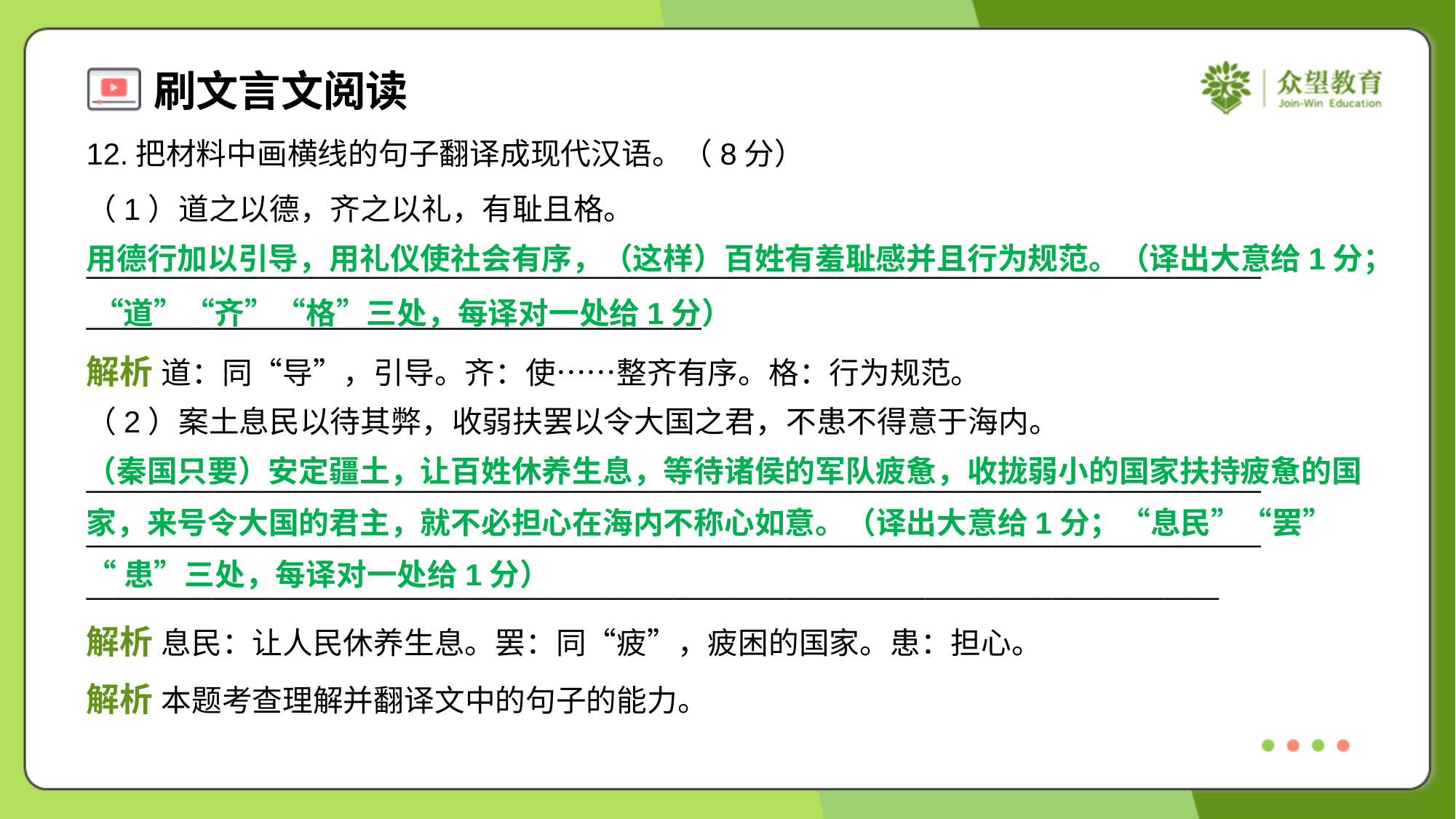

12.把材料中画横线的句子翻译成现代汉语。（8分）
（1）道之以德，齐之以礼，有耻且格。
____________________________________________________________________________________
____________________________________________
用德行加以引导，用礼仪使社会有序，（这样）百姓有羞耻感并且行为规范。（译出大意给1分； “道”“齐”“格”三处，每译对一处给1分）
解析 道：同“导”，引导。齐：使……整齐有序。格：行为规范。
（2）案土息民以待其弊，收弱扶罢以令大国之君，不患不得意于海内。
（秦国只要）安定疆土，让百姓休养生息，等待诸侯的军队疲惫，收拢弱小的国家扶持疲惫的国
家，来号令大国的君主，就不必担心在海内不称心如意。（译出大意给1分；“息民”“罢”
“患”三处，每译对一处给1分）
____________________________________________________________________________________
____________________________________________________________________________________
_________________________________________________________________________________
解析 息民：让人民休养生息。罢：同“疲”，疲困的国家。患：担心。
解析 本题考查理解并翻译文中的句子的能力。